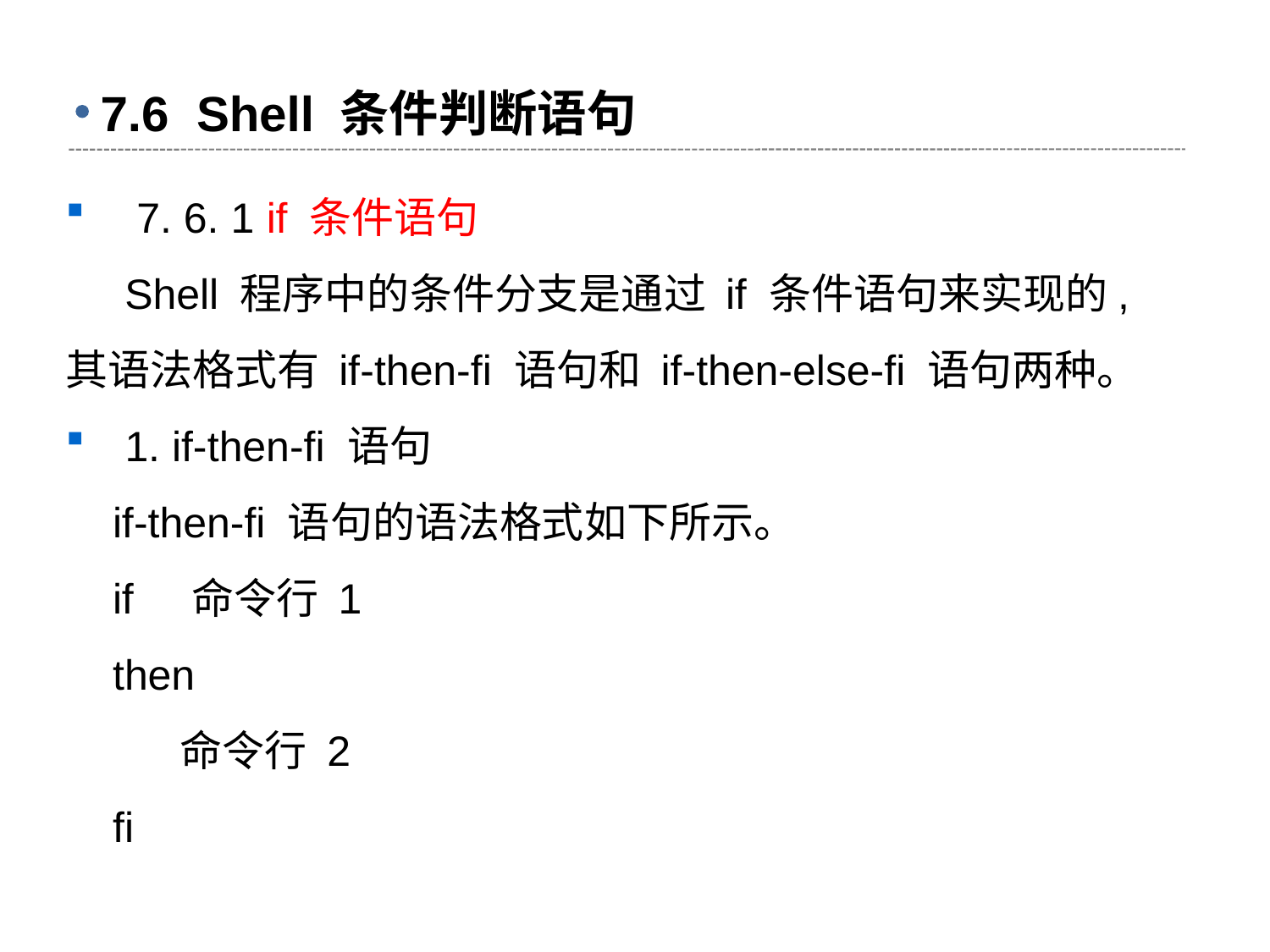

# 7.6  Shell 条件判断语句
  7. 6. 1 if 条件语句
     Shell 程序中的条件分支是通过 if 条件语句来实现的, 其语法格式有 if-then-fi 语句和 if-then-else-fi 语句两种。
 1. if-then-fi 语句
    if-then-fi 语句的语法格式如下所示。
    if    命令行 1
    then
           命令行 2
    fi